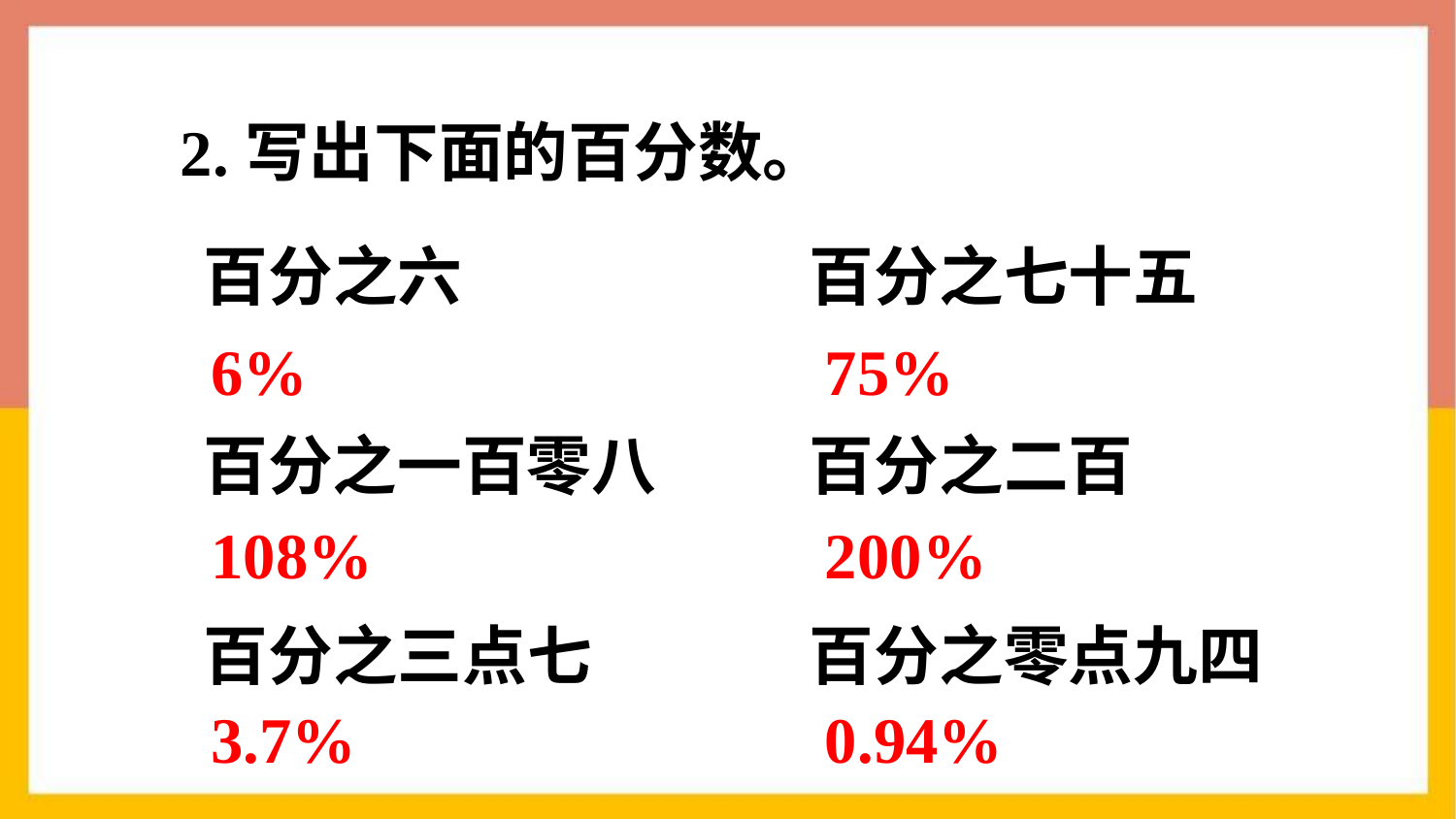

2.写出下面的百分数。
百分之六
百分之七十五
6%
75%
百分之一百零八
百分之二百
108%
200%
百分之三点七
百分之零点九四
3.7%
0.94%